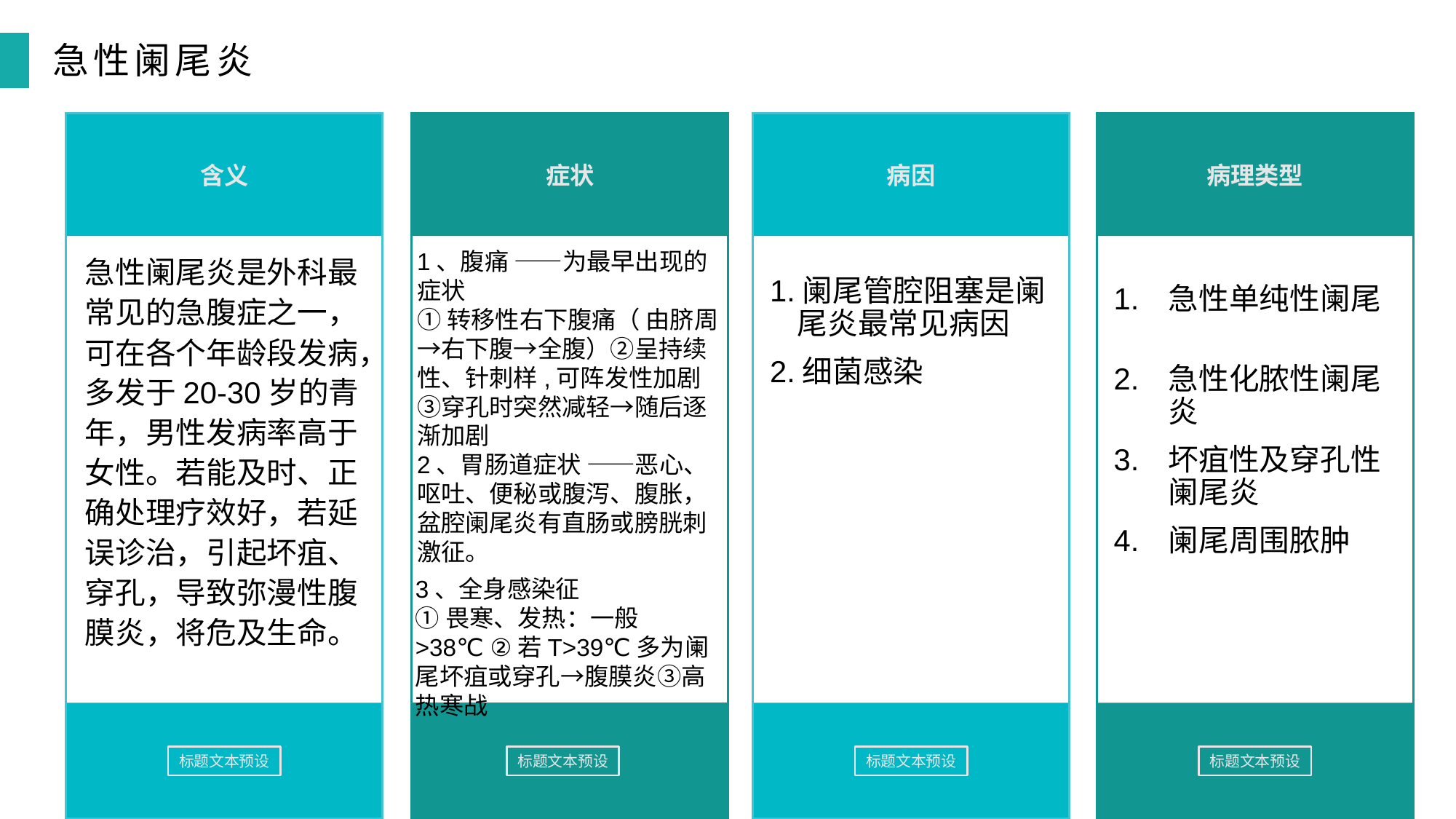

急性阑尾炎

含义

急性阑尾炎是外科最常见的急腹症之一，可在各个年龄段发病，多发于20-30岁的青年，男性发病率高于女性。若能及时、正确处理疗效好，若延误诊治，引起坏疽、穿孔，导致弥漫性腹膜炎，将危及生命。

标题文本预设
症状

1、腹痛 ——为最早出现的症状
①转移性右下腹痛（ 由脐周→右下腹→全腹）②呈持续性、针刺样,可阵发性加剧 ③穿孔时突然减轻→随后逐渐加剧
2、胃肠道症状 ——恶心、呕吐、便秘或腹泻、腹胀，盆腔阑尾炎有直肠或膀胱刺激征。
3、全身感染征
①畏寒、发热：一般>38℃ ②若T>39℃多为阑尾坏疽或穿孔→腹膜炎③高热寒战

标题文本预设
病因

1.阑尾管腔阻塞是阑尾炎最常见病因
2.细菌感染

标题文本预设
病理类型

急性单纯性阑尾
急性化脓性阑尾炎
坏疽性及穿孔性阑尾炎
阑尾周围脓肿

标题文本预设